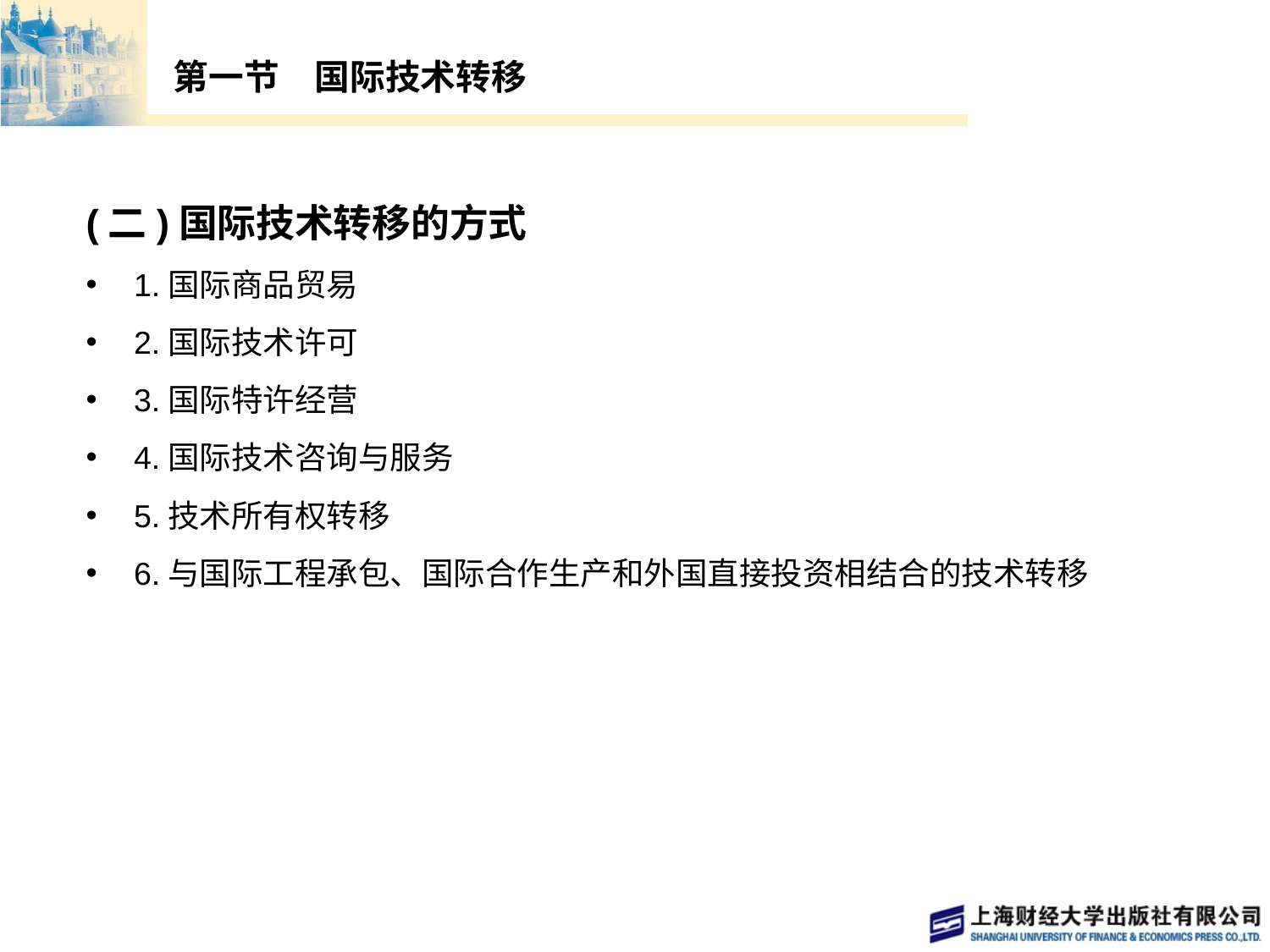

# 第一节　国际技术转移
(二)国际技术转移的方式
1.国际商品贸易
2.国际技术许可
3.国际特许经营
4.国际技术咨询与服务
5.技术所有权转移
6.与国际工程承包、国际合作生产和外国直接投资相结合的技术转移